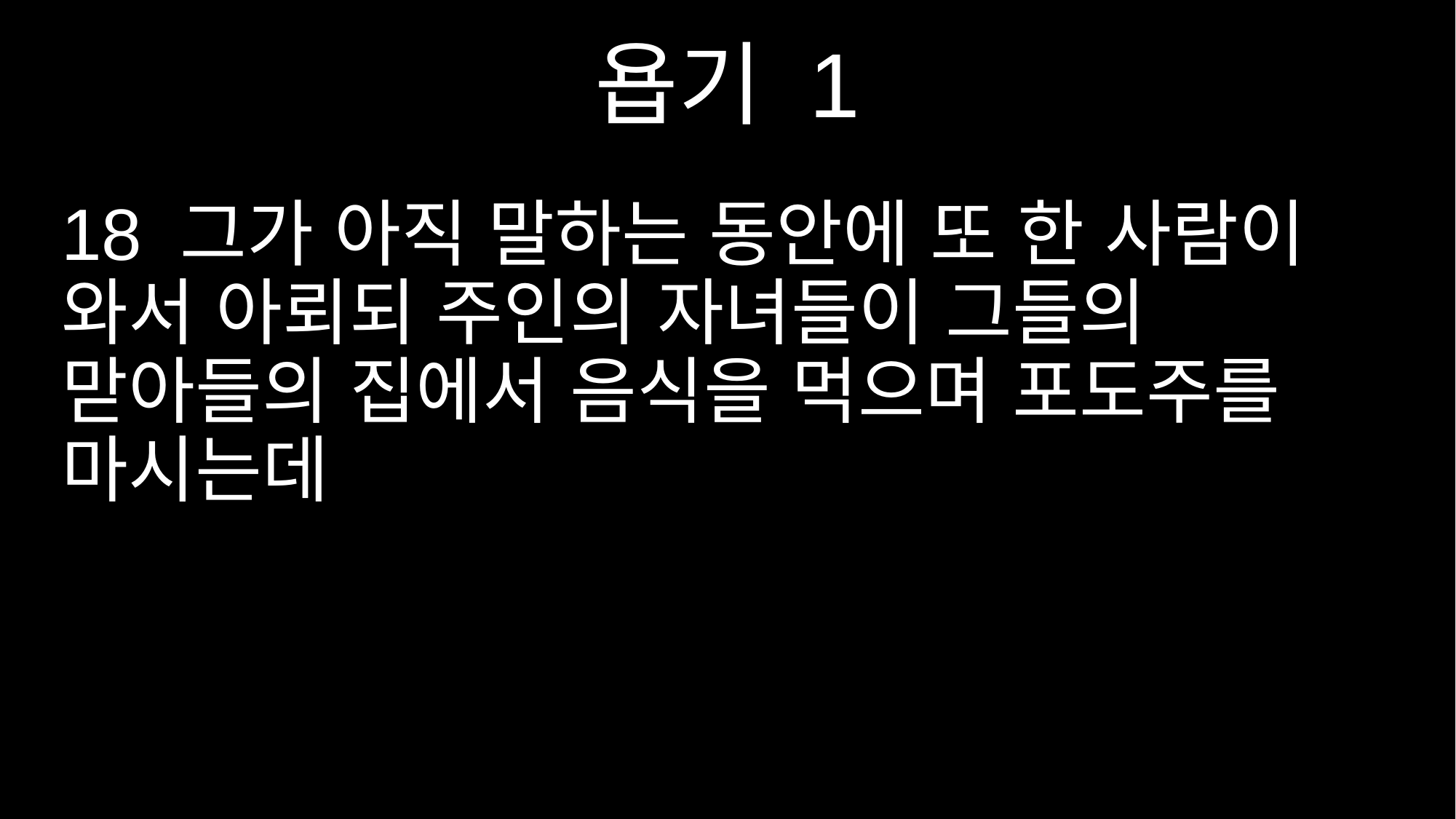

욥기 1
18 그가 아직 말하는 동안에 또 한 사람이 와서 아뢰되 주인의 자녀들이 그들의 맏아들의 집에서 음식을 먹으며 포도주를 마시는데